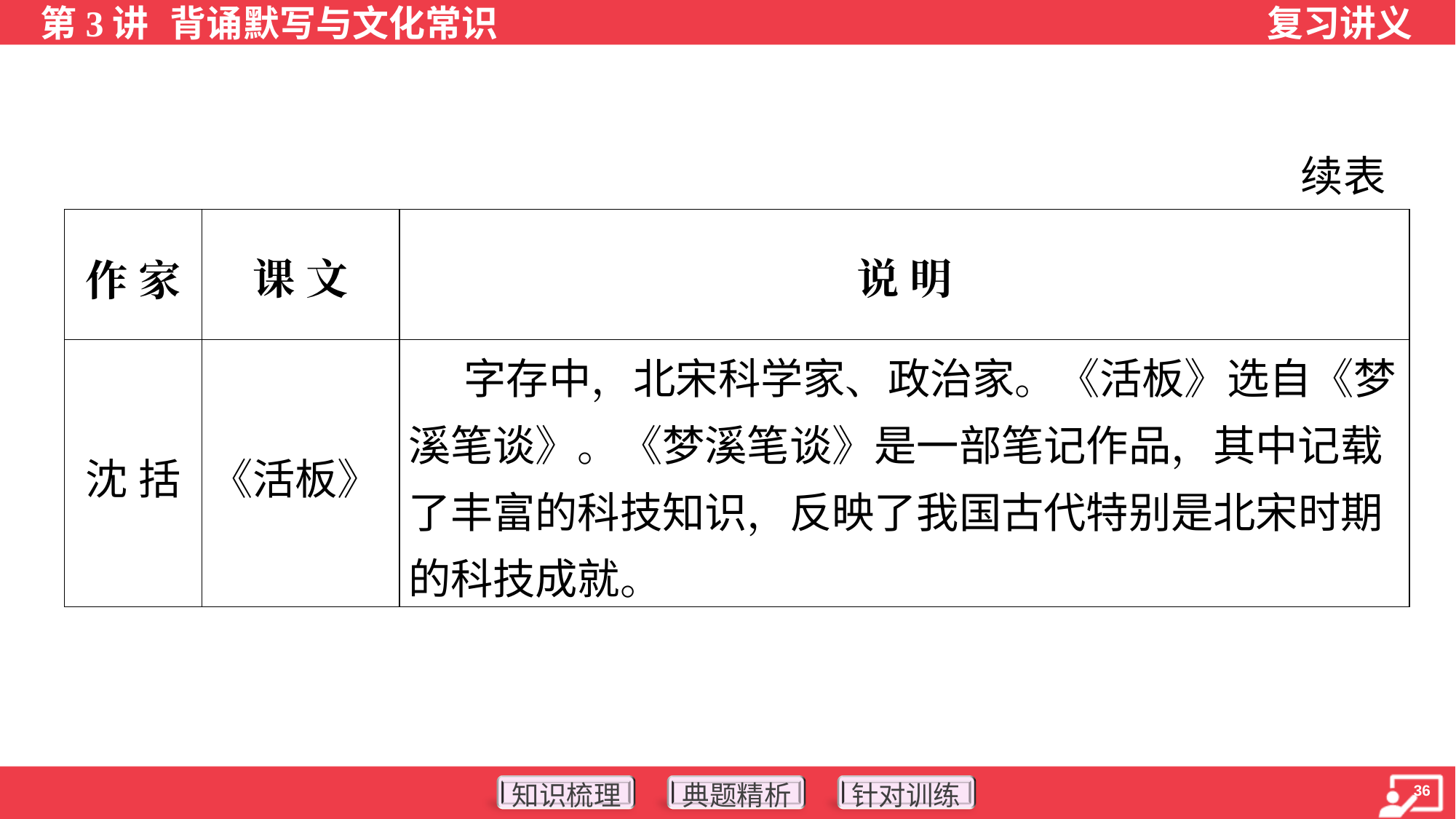

续表
| 作 家 | 课 文 | 说 明 |
| --- | --- | --- |
| 沈 括 | 《活板》 | 字存中，北宋科学家、政治家。《活板》选自《梦溪笔谈》。《梦溪笔谈》是一部笔记作品，其中记载了丰富的科技知识，反映了我国古代特别是北宋时期的科技成就。 |